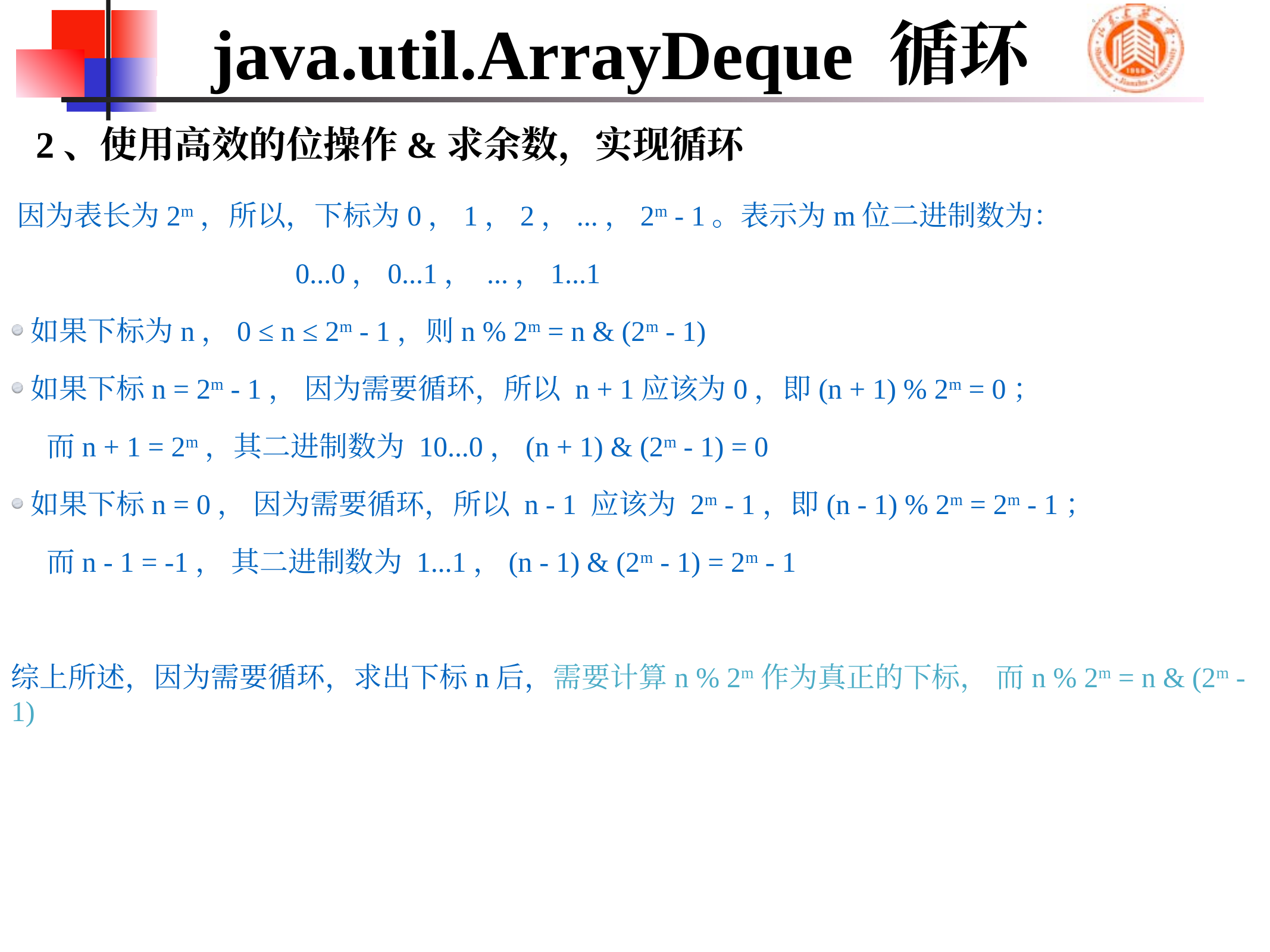

# java.util.ArrayDeque 循环
2、使用高效的位操作&求余数，实现循环
因为表长为2m，所以，下标为0，1，2，...，2m - 1。表示为m位二进制数为：
                                       0...0，0...1， ...，1...1
如果下标为n，0 ≤ n ≤ 2m - 1，则n % 2m = n & (2m - 1)
如果下标n = 2m - 1， 因为需要循环，所以 n + 1应该为0，即(n + 1) % 2m = 0；
    而n + 1 = 2m，其二进制数为 10...0，(n + 1) & (2m - 1) = 0
如果下标n = 0， 因为需要循环，所以 n - 1 应该为 2m - 1，即(n - 1) % 2m = 2m - 1；
    而n - 1 = -1， 其二进制数为 1...1，(n - 1) & (2m - 1) = 2m - 1

综上所述，因为需要循环，求出下标n后，需要计算n % 2m作为真正的下标， 而n % 2m = n & (2m - 1)